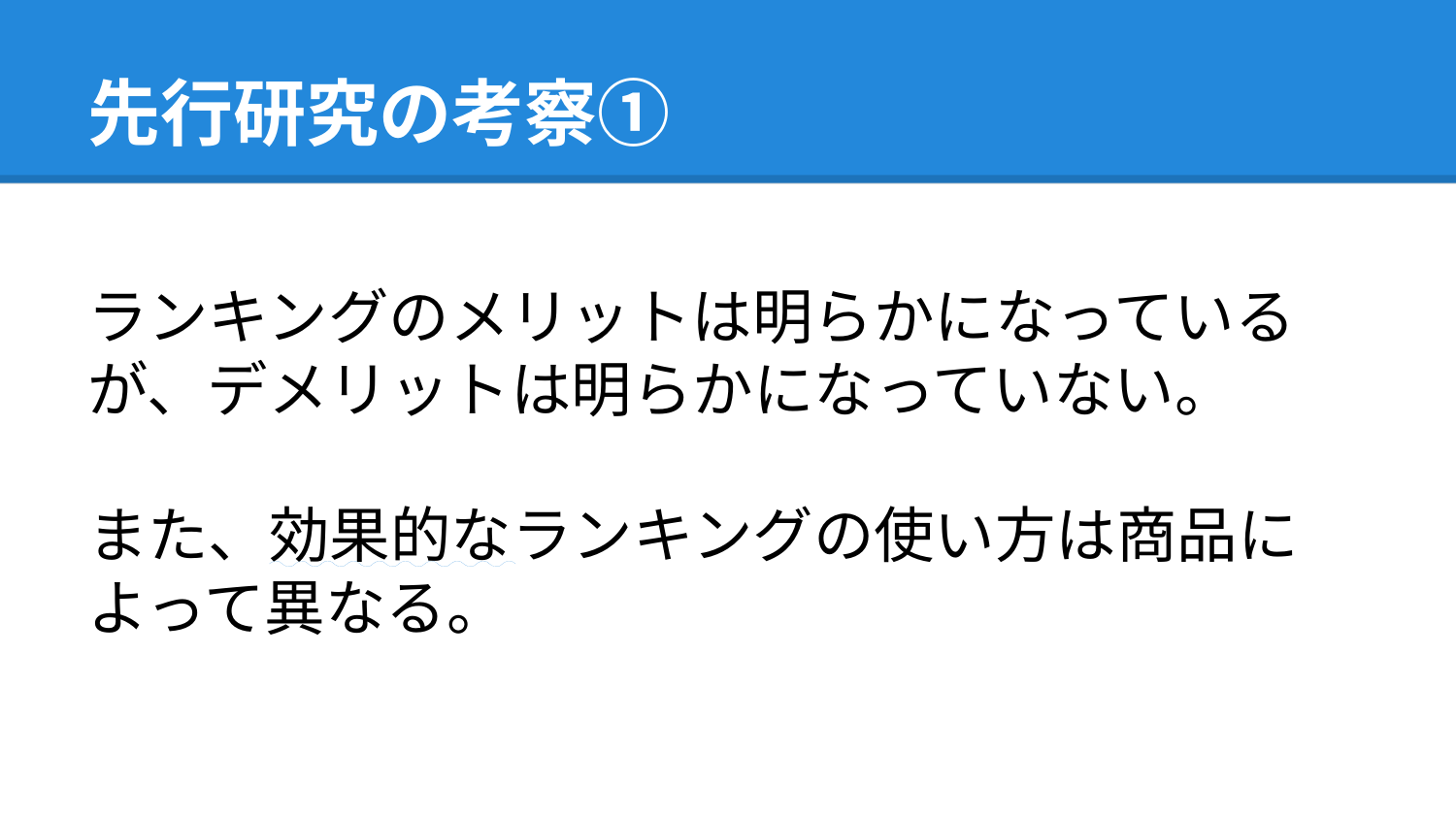

# 先行研究の考察①

ランキングのメリットは明らかになっているが、デメリットは明らかになっていない。

また、効果的なランキングの使い方は商品によって異なる。